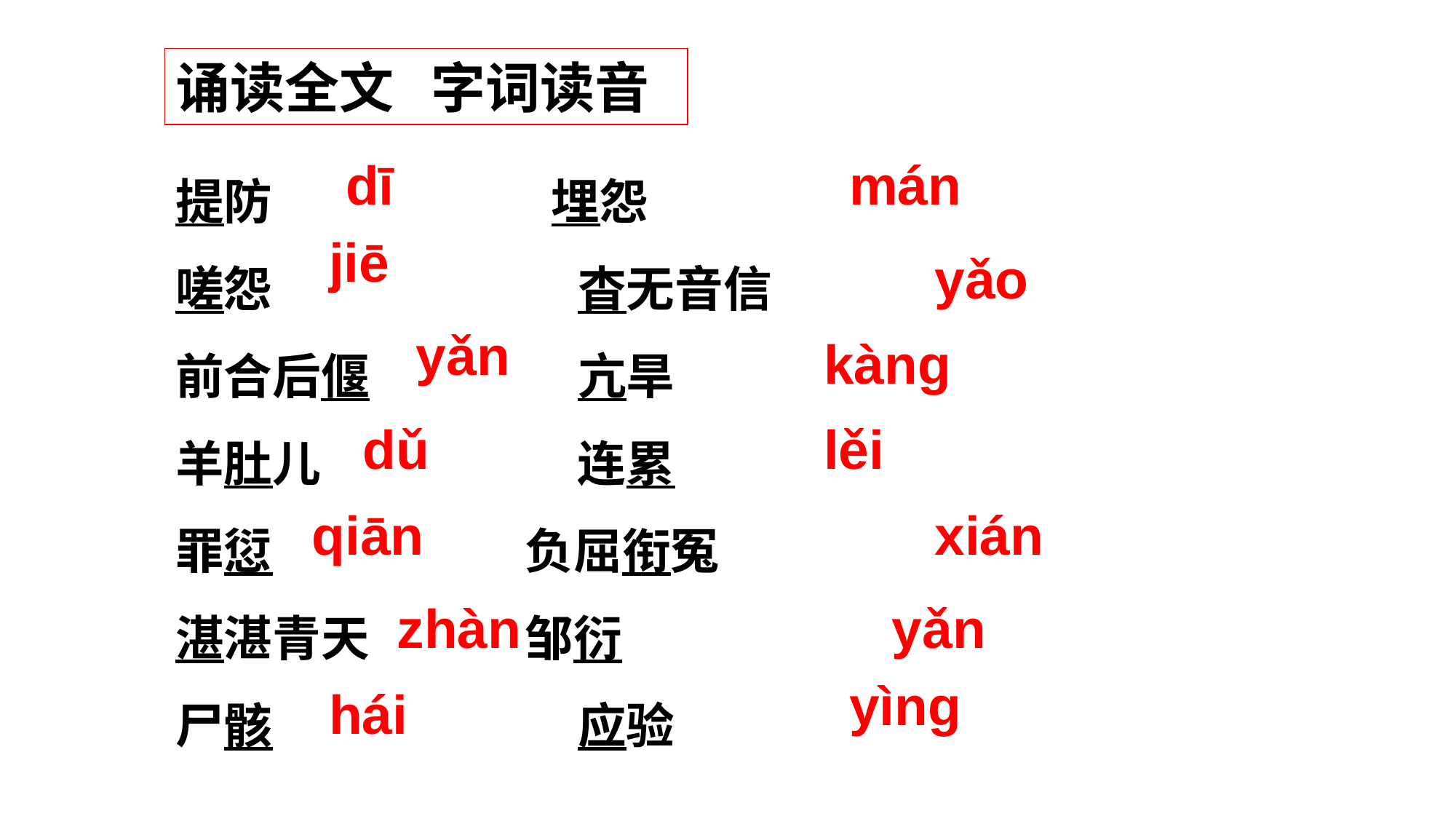

诵读全文   字词读音
提防 　   　　        埋怨
嗟怨　       　　　   杳无音信
前合后偃 　      　   亢旱
羊肚儿　        　　  连累
罪愆 　           　  负屈衔冤
湛湛青天              邹衍
尸骸   　 　　　      应验
dī
mán
jiē
yǎo
yǎn
kàng
dǔ
lěi
qiān
xián
zhàn
yǎn
yìng
hái